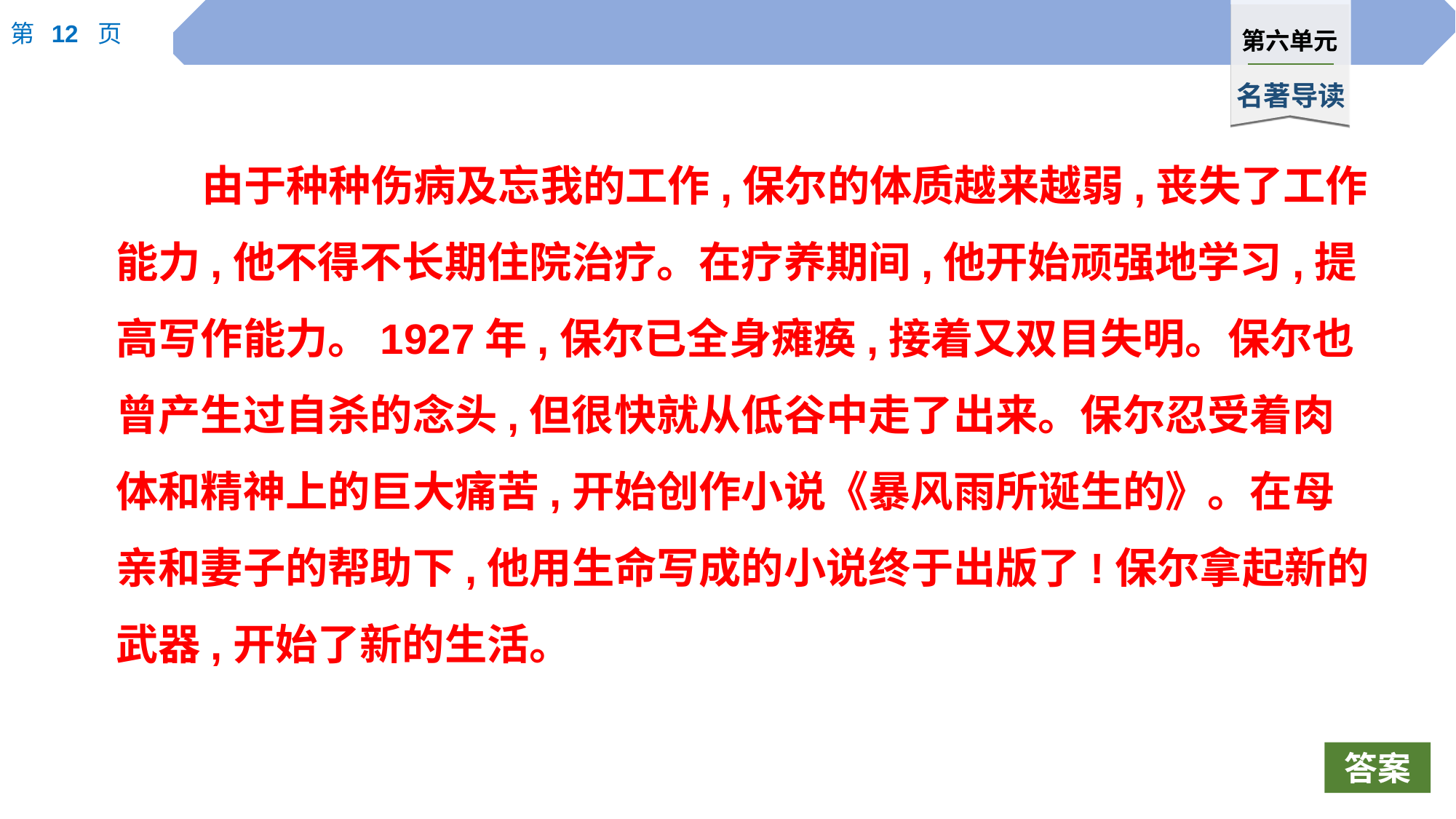

由于种种伤病及忘我的工作,保尔的体质越来越弱,丧失了工作能力,他不得不长期住院治疗。在疗养期间,他开始顽强地学习,提高写作能力。1927年,保尔已全身瘫痪,接着又双目失明。保尔也曾产生过自杀的念头,但很快就从低谷中走了出来。保尔忍受着肉体和精神上的巨大痛苦,开始创作小说《暴风雨所诞生的》。在母亲和妻子的帮助下,他用生命写成的小说终于出版了!保尔拿起新的武器,开始了新的生活。
答案